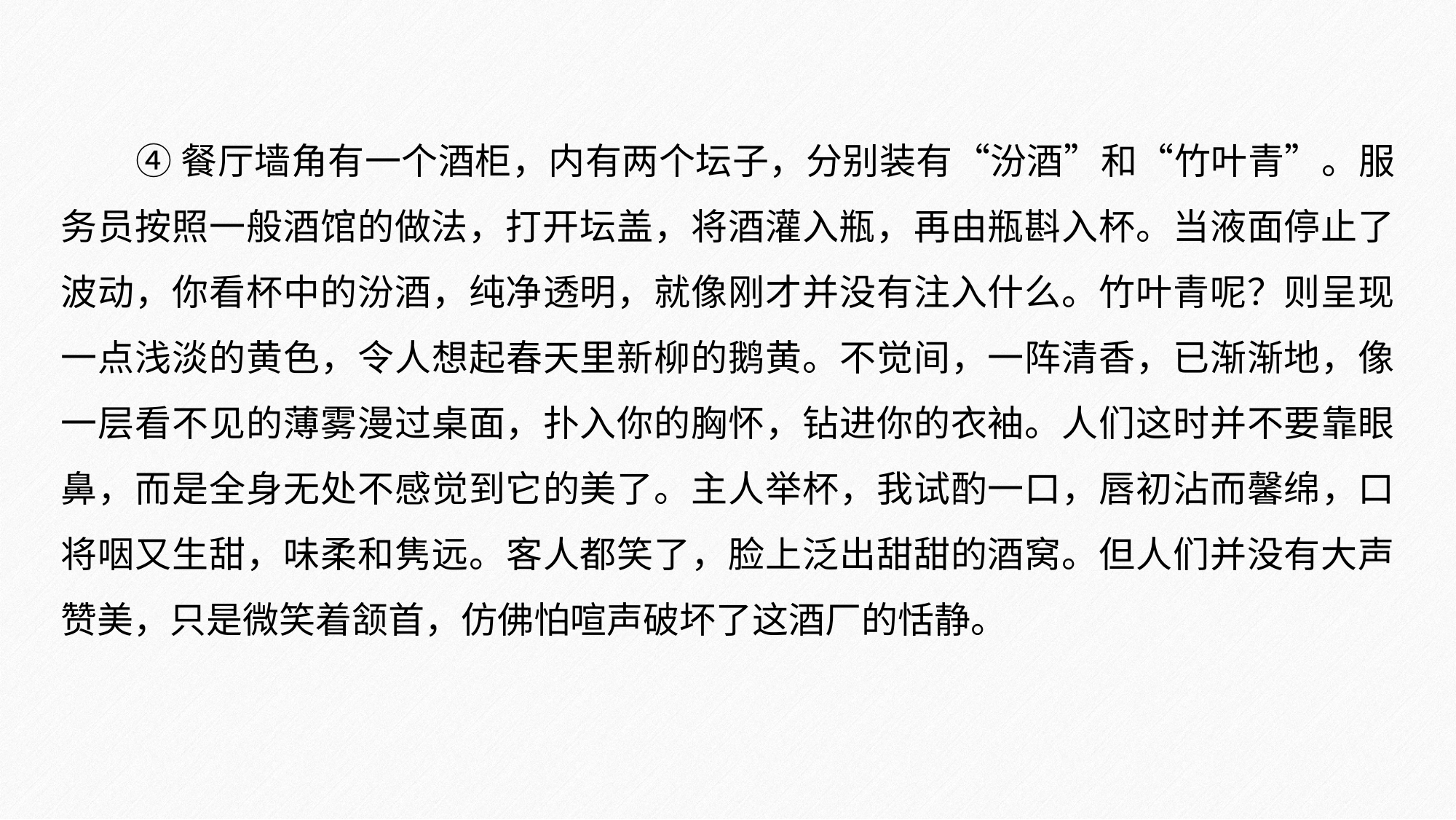

④餐厅墙角有一个酒柜，内有两个坛子，分别装有“汾酒”和“竹叶青”。服务员按照一般酒馆的做法，打开坛盖，将酒灌入瓶，再由瓶斟入杯。当液面停止了波动，你看杯中的汾酒，纯净透明，就像刚才并没有注入什么。竹叶青呢？则呈现一点浅淡的黄色，令人想起春天里新柳的鹅黄。不觉间，一阵清香，已渐渐地，像一层看不见的薄雾漫过桌面，扑入你的胸怀，钻进你的衣袖。人们这时并不要靠眼鼻，而是全身无处不感觉到它的美了。主人举杯，我试酌一口，唇初沾而馨绵，口将咽又生甜，味柔和隽远。客人都笑了，脸上泛出甜甜的酒窝。但人们并没有大声赞美，只是微笑着颔首，仿佛怕喧声破坏了这酒厂的恬静。